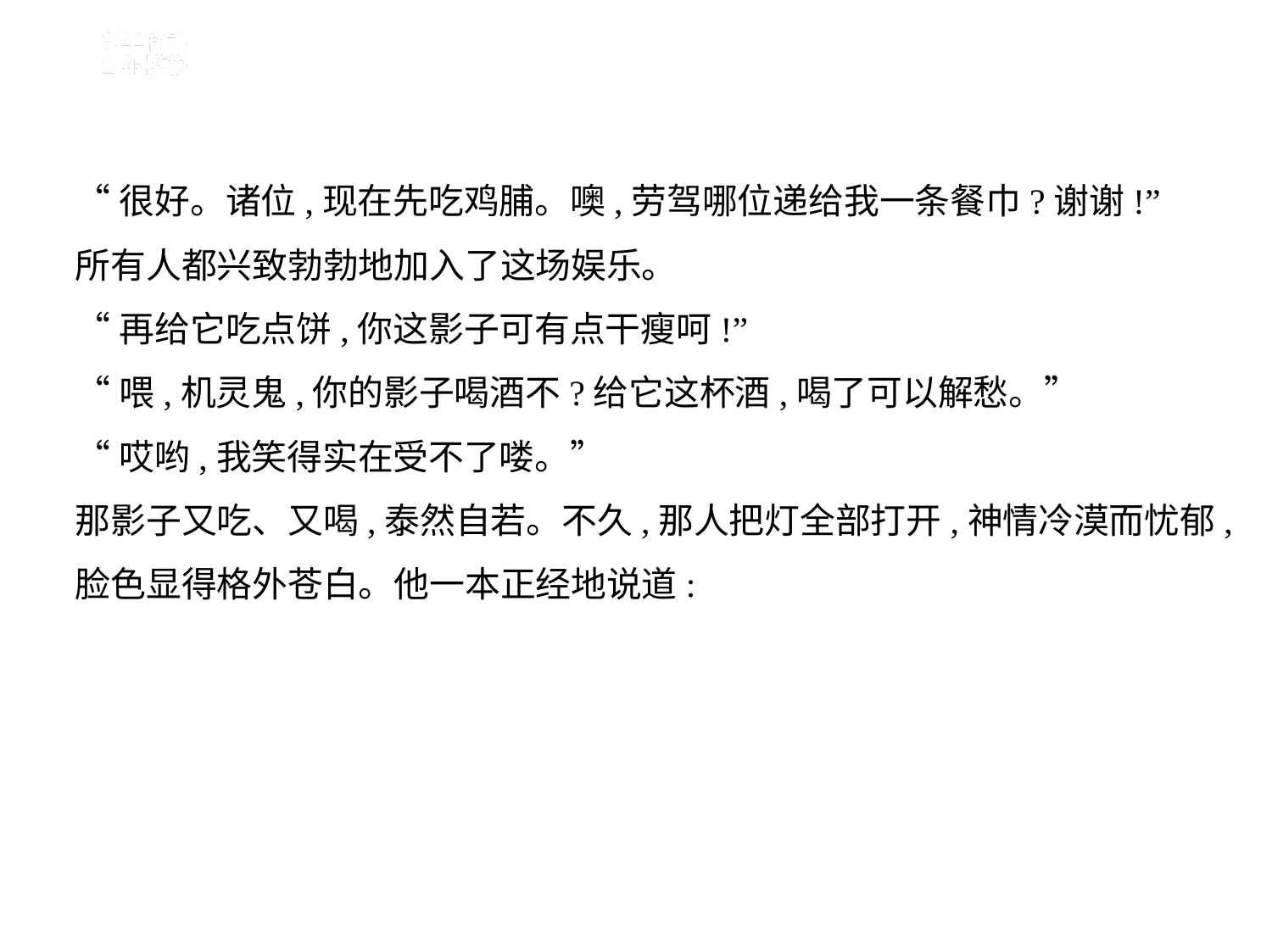

“很好。诸位,现在先吃鸡脯。噢,劳驾哪位递给我一条餐巾?谢谢!”
所有人都兴致勃勃地加入了这场娱乐。
“再给它吃点饼,你这影子可有点干瘦呵!”
“喂,机灵鬼,你的影子喝酒不?给它这杯酒,喝了可以解愁。”
“哎哟,我笑得实在受不了喽。”
那影子又吃、又喝,泰然自若。不久,那人把灯全部打开,神情冷漠而忧郁,
脸色显得格外苍白。他一本正经地说道: